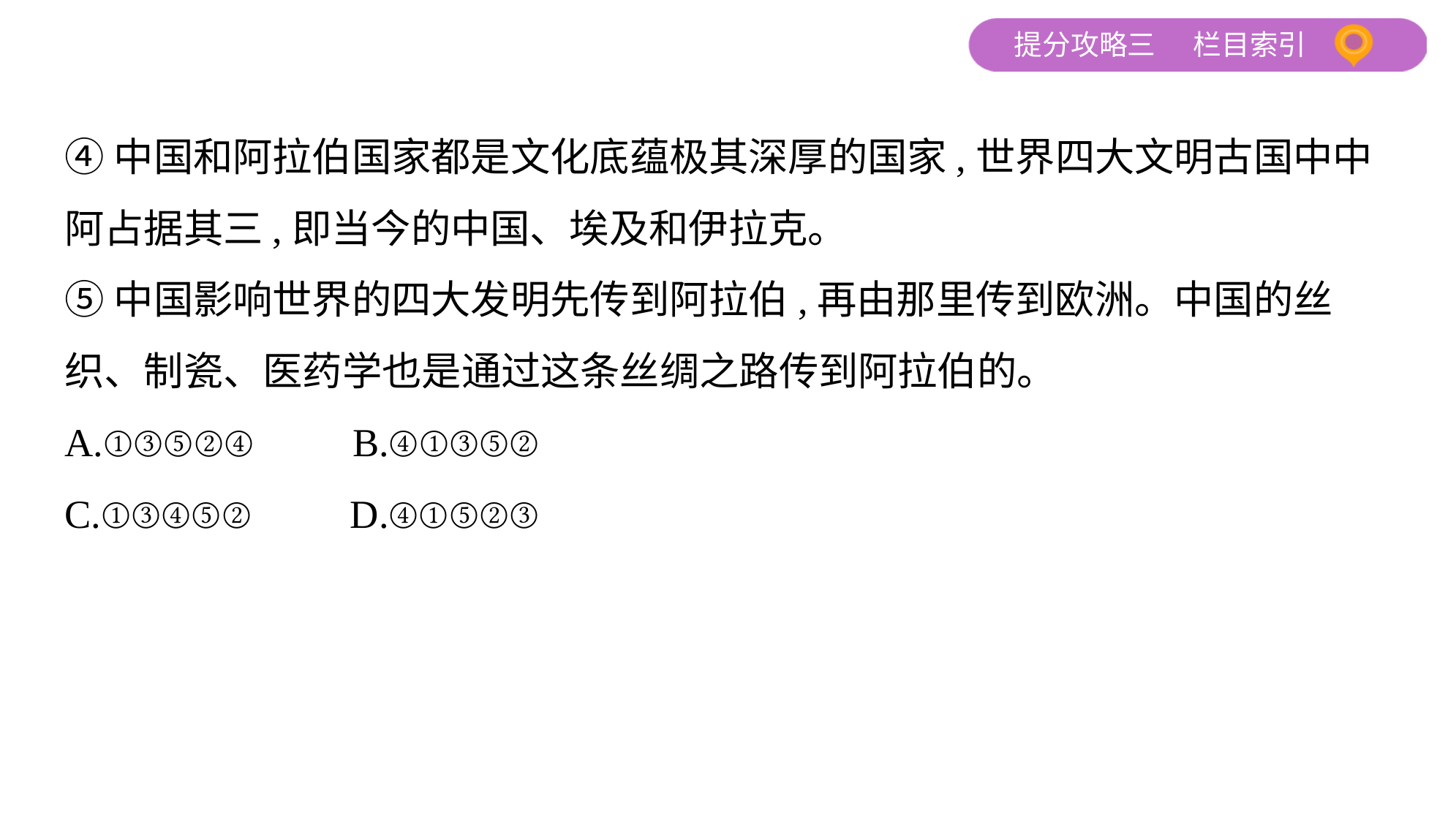

④中国和阿拉伯国家都是文化底蕴极其深厚的国家,世界四大文明古国中中
阿占据其三,即当今的中国、埃及和伊拉克。
⑤中国影响世界的四大发明先传到阿拉伯,再由那里传到欧洲。中国的丝
织、制瓷、医药学也是通过这条丝绸之路传到阿拉伯的。
A.①③⑤②④　　B.④①③⑤②
C.①③④⑤②　　D.④①⑤②③